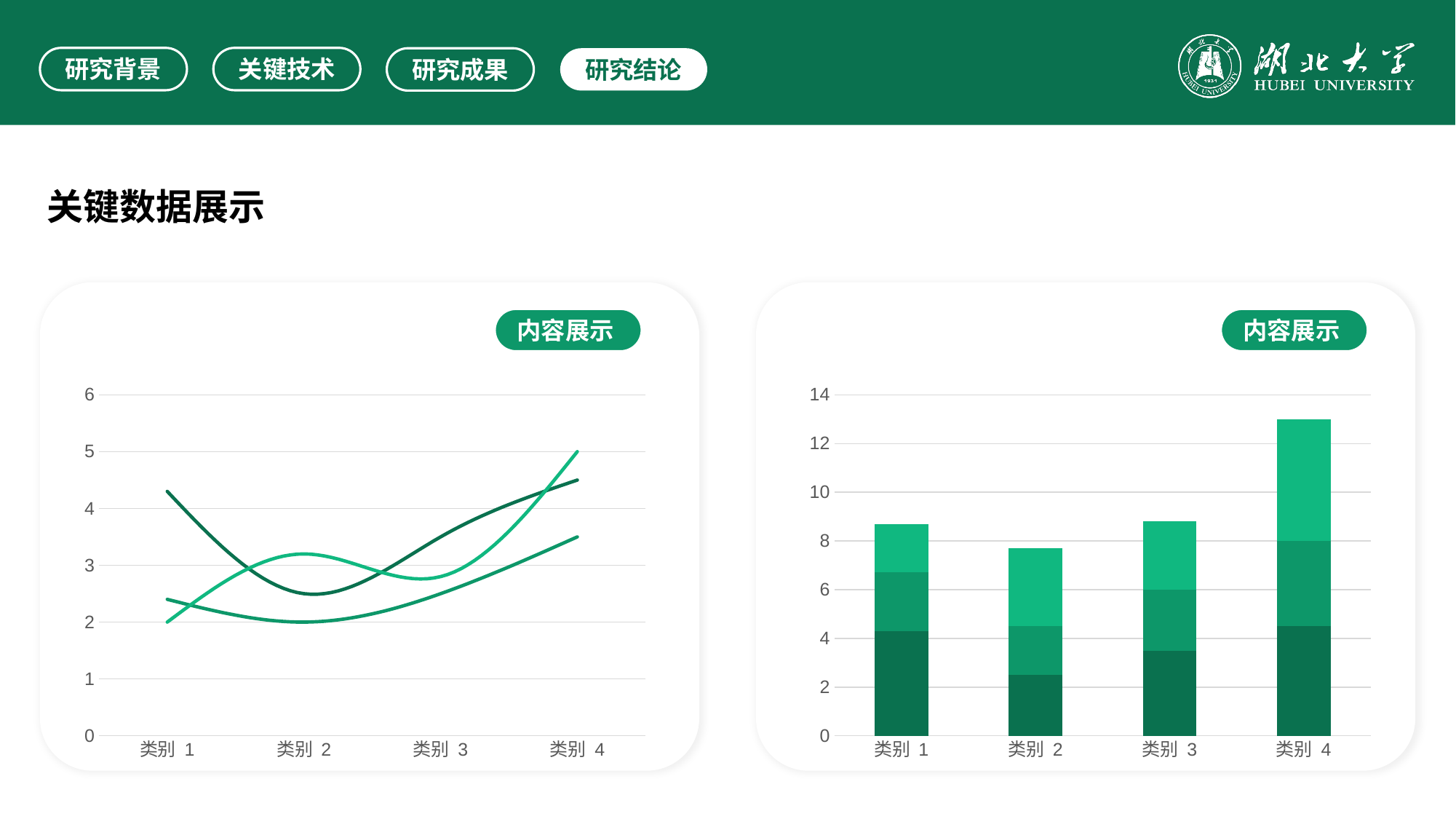

研究背景

关键技术

研究成果

研究结论
关键数据展示

内容展示

内容展示

### Chart

| Category | 系列 1 | 系列 2 | 系列 3 |
|---|---|---|---|
| 类别 1 | 4.3 | 2.4 | 2.0 |
| 类别 2 | 2.5 | 2.0 | 3.2 |
| 类别 3 | 3.5 | 2.5 | 2.8 |
| 类别 4 | 4.5 | 3.5 | 5.0 |

### Chart

| Category | 系列 1 | 系列 2 | 系列 3 |
|---|---|---|---|
| 类别 1 | 4.3 | 2.4 | 2.0 |
| 类别 2 | 2.5 | 2.0 | 3.2 |
| 类别 3 | 3.5 | 2.5 | 2.8 |
| 类别 4 | 4.5 | 3.5 | 5.0 |